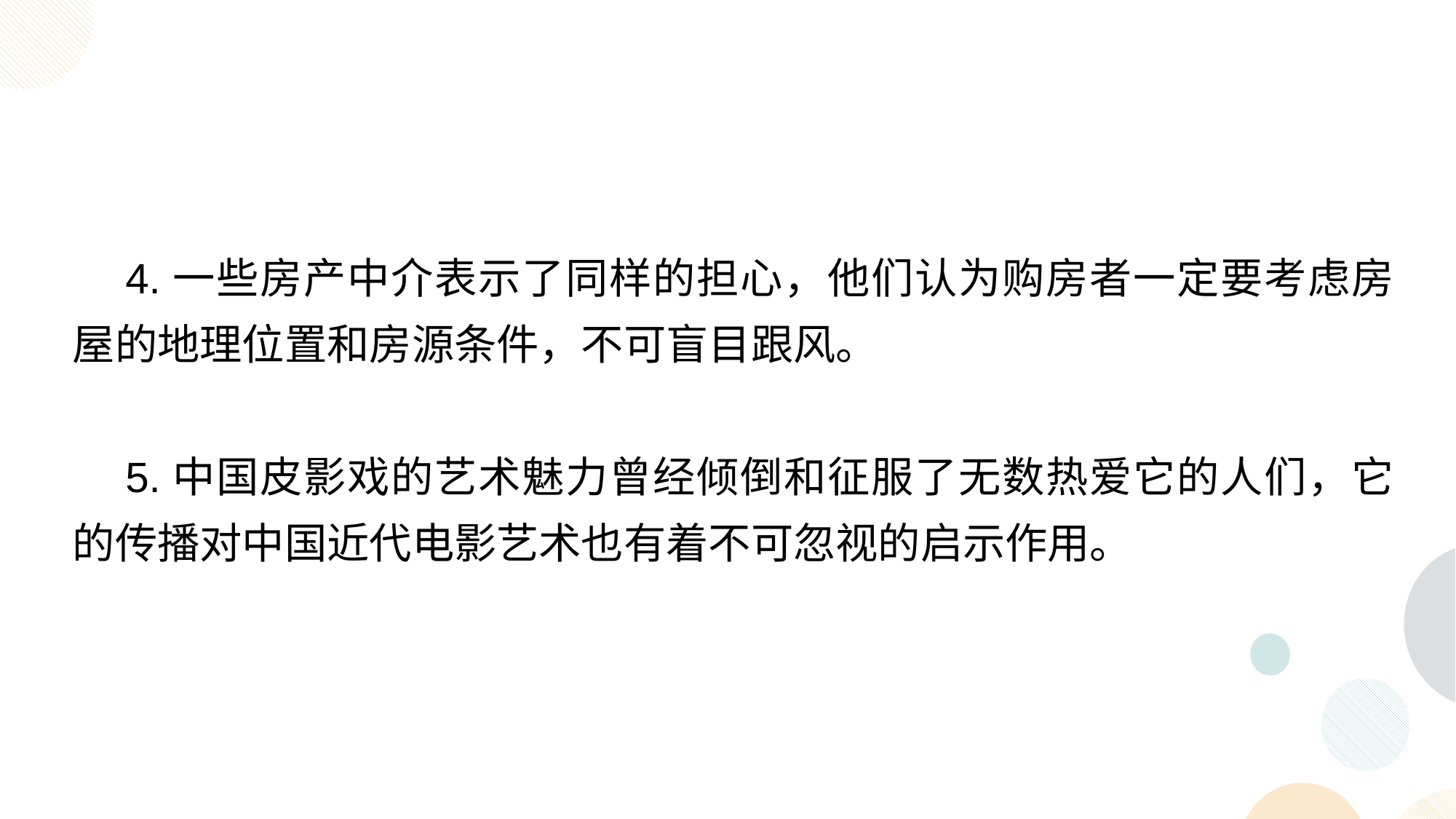

4.一些房产中介表示了同样的担心，他们认为购房者一定要考虑房屋的地理位置和房源条件，不可盲目跟风。

    5.中国皮影戏的艺术魅力曾经倾倒和征服了无数热爱它的人们，它的传播对中国近代电影艺术也有着不可忽视的启示作用。